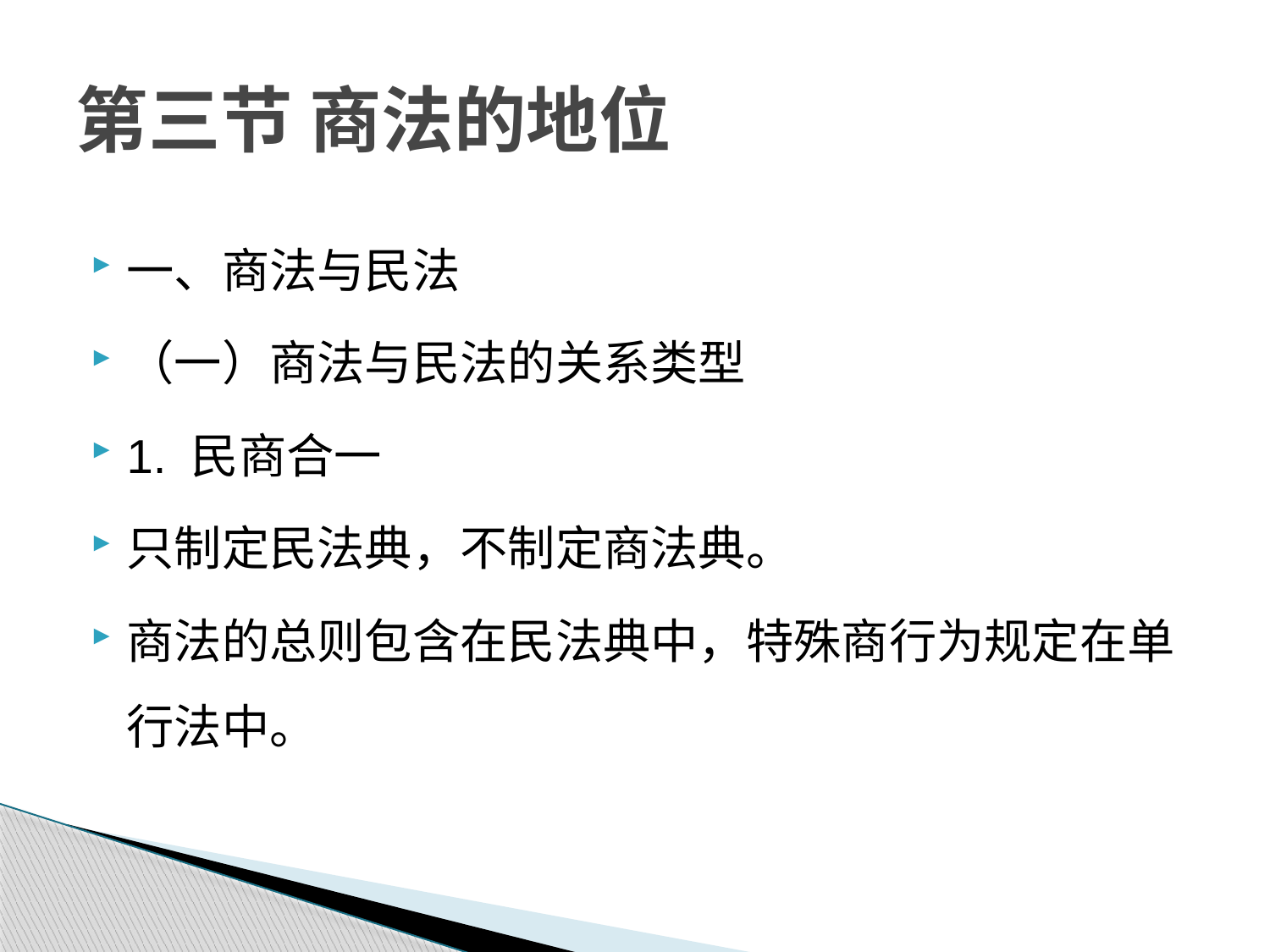

# 第三节 商法的地位
一、商法与民法
（一）商法与民法的关系类型
1. 民商合一
只制定民法典，不制定商法典。
商法的总则包含在民法典中，特殊商行为规定在单行法中。